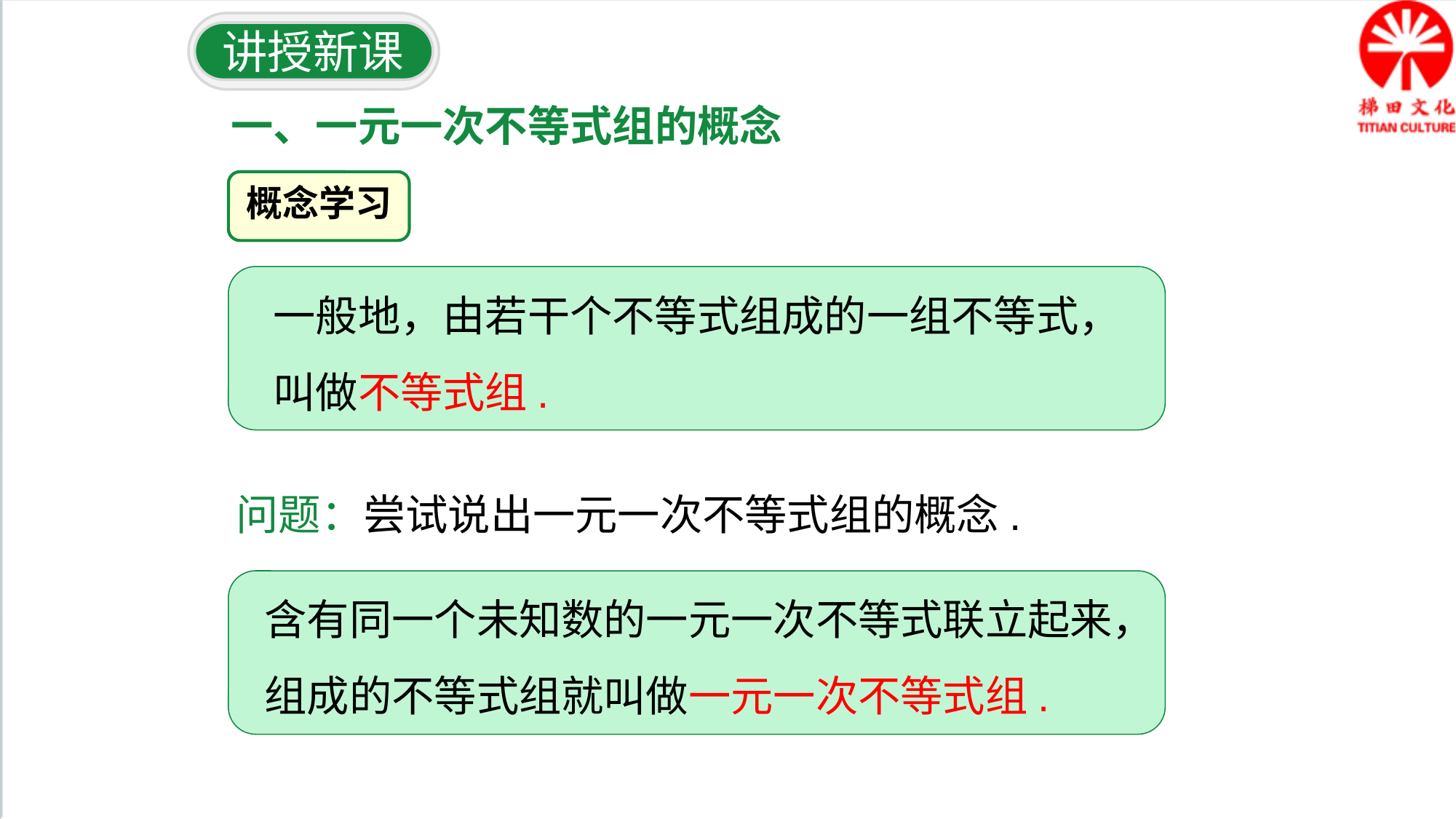

讲授新课
一、一元一次不等式组的概念
概念学习
一般地，由若干个不等式组成的一组不等式，叫做不等式组.

问题：尝试说出一元一次不等式组的概念.
含有同一个未知数的一元一次不等式联立起来，组成的不等式组就叫做一元一次不等式组.